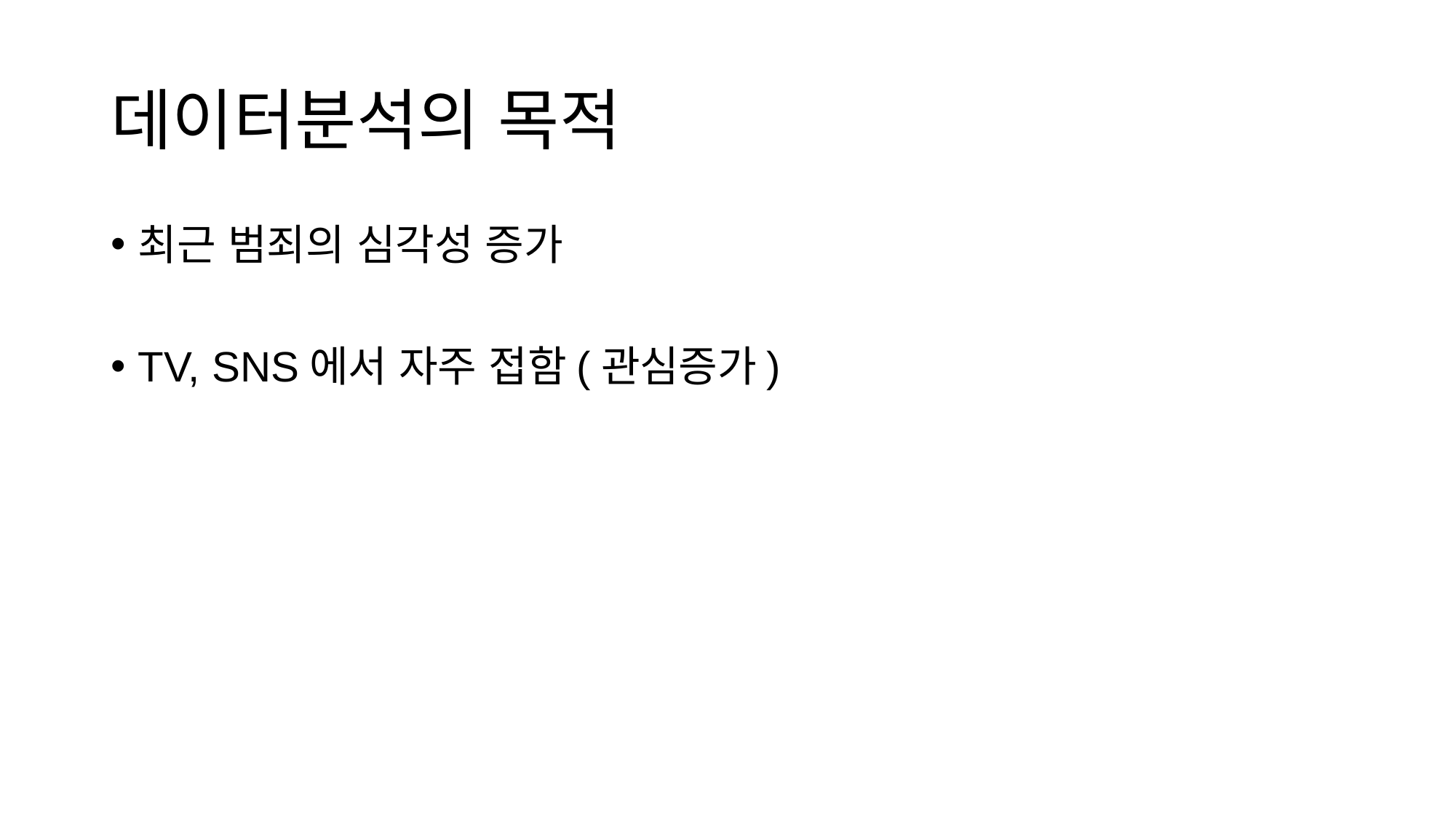

# 데이터분석의 목적
최근 범죄의 심각성 증가

TV, SNS에서 자주 접함(관심증가)